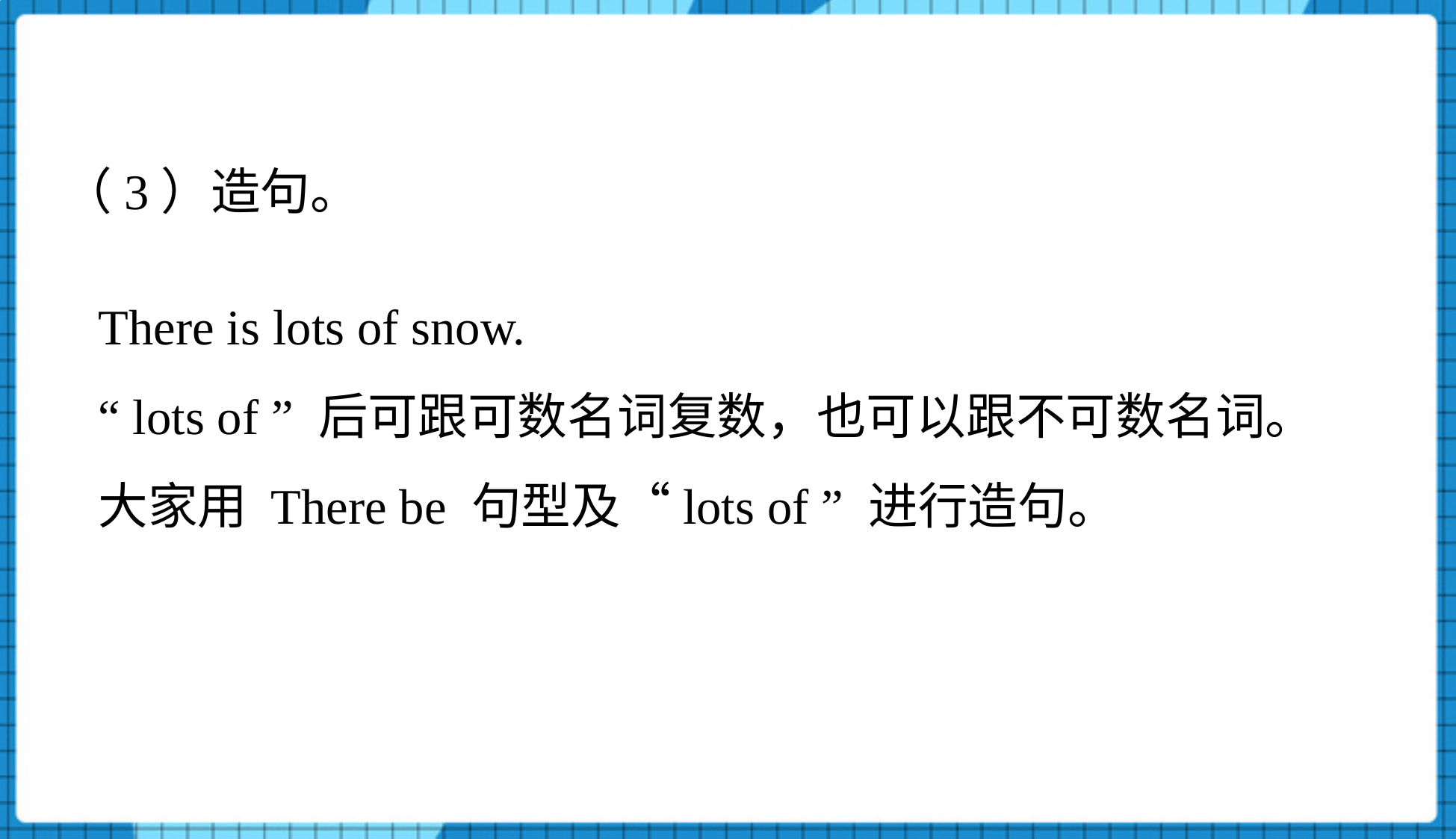

（3）造句。

There is lots of snow.
“ lots of ” 后可跟可数名词复数，也可以跟不可数名词。
大家用 There be 句型及“lots of ” 进行造句。